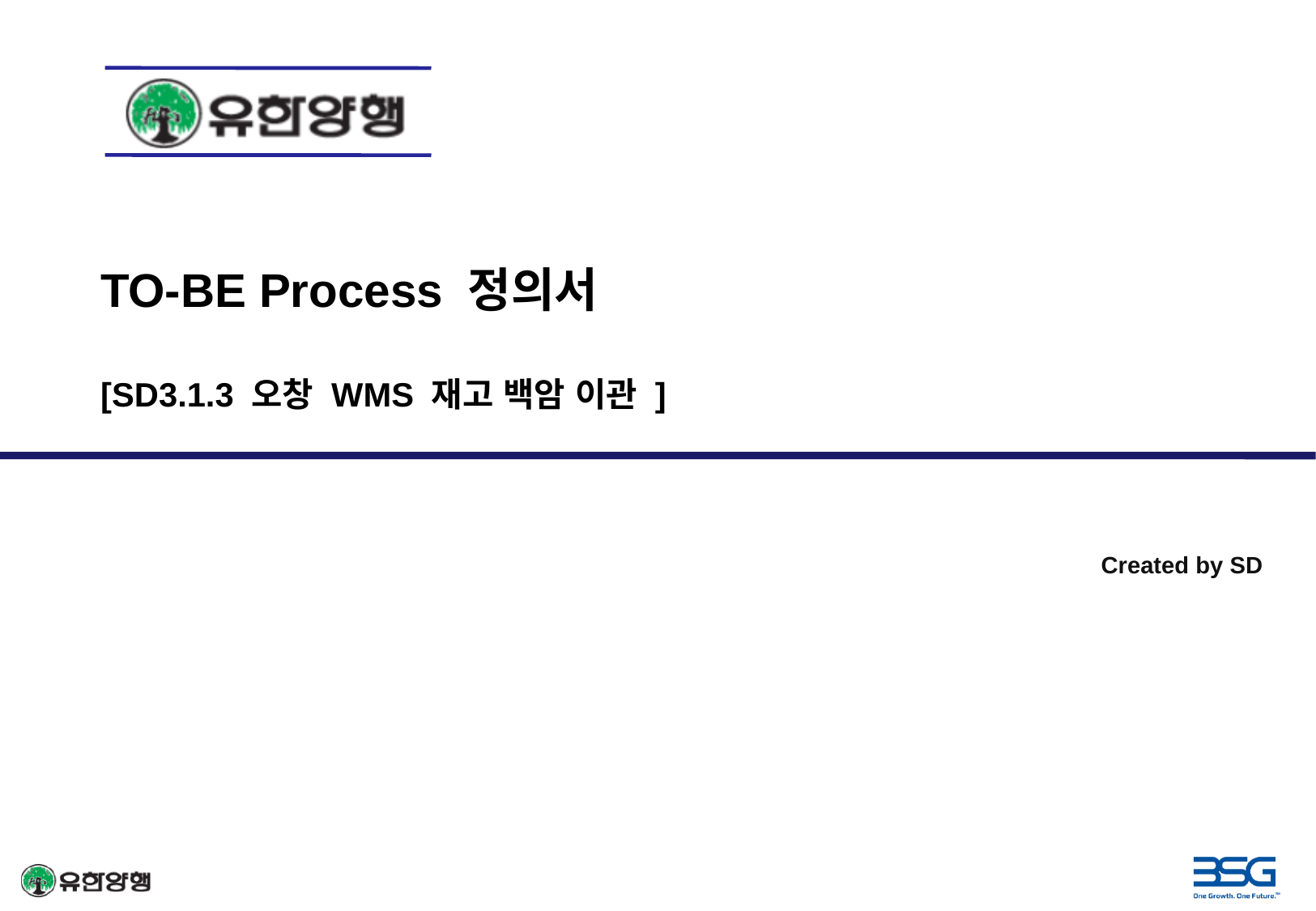

TO-BE Process 정의서
[SD3.1.3 오창 WMS 재고 백암 이관 ]
Created by SD